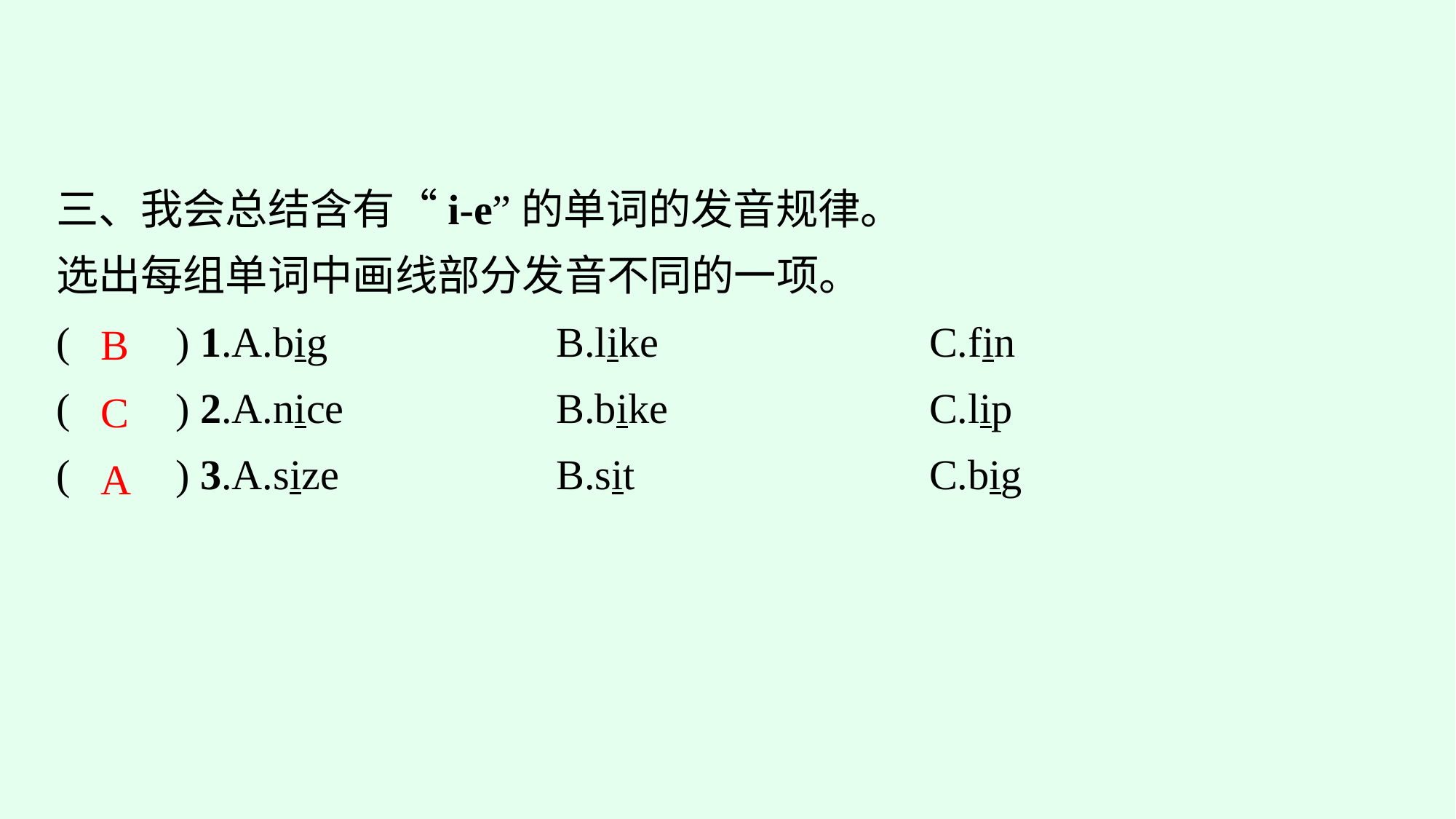

三、我会总结含有“i-e”的单词的发音规律。
选出每组单词中画线部分发音不同的一项。
(　　) 1.A.big　　		B.like　　　		C.fin
(　　) 2.A.nice		B.bike			C.lip
(　　) 3.A.size		B.sit			C.big
B
C
A